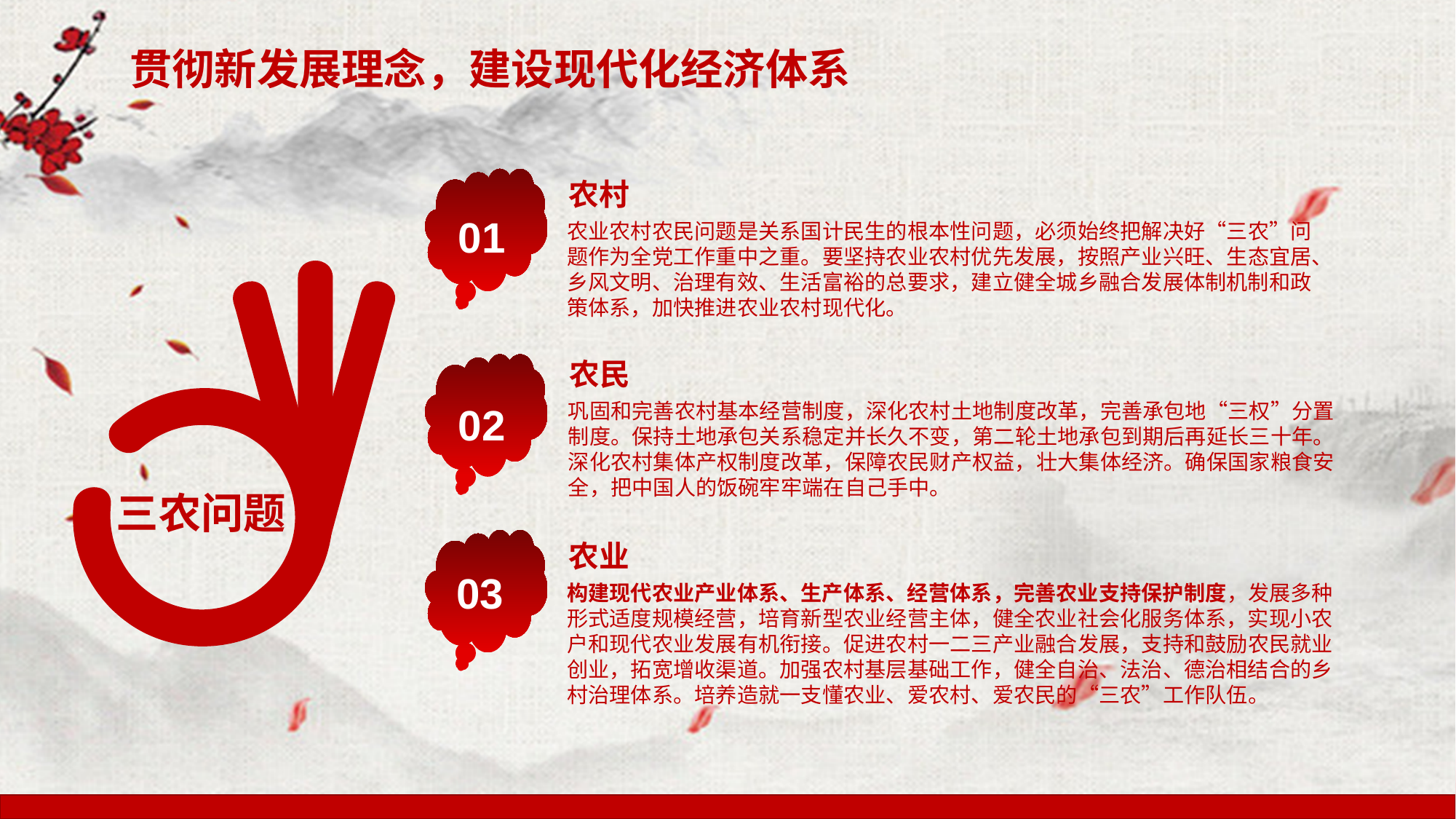

贯彻新发展理念，建设现代化经济体系

农村
01
农业农村农民问题是关系国计民生的根本性问题，必须始终把解决好“三农”问题作为全党工作重中之重。要坚持农业农村优先发展，按照产业兴旺、生态宜居、乡风文明、治理有效、生活富裕的总要求，建立健全城乡融合发展体制机制和政策体系，加快推进农业农村现代化。

农民

02
巩固和完善农村基本经营制度，深化农村土地制度改革，完善承包地“三权”分置制度。保持土地承包关系稳定并长久不变，第二轮土地承包到期后再延长三十年。深化农村集体产权制度改革，保障农民财产权益，壮大集体经济。确保国家粮食安全，把中国人的饭碗牢牢端在自己手中。
三农问题

农业
03
构建现代农业产业体系、生产体系、经营体系，完善农业支持保护制度，发展多种形式适度规模经营，培育新型农业经营主体，健全农业社会化服务体系，实现小农户和现代农业发展有机衔接。促进农村一二三产业融合发展，支持和鼓励农民就业创业，拓宽增收渠道。加强农村基层基础工作，健全自治、法治、德治相结合的乡村治理体系。培养造就一支懂农业、爱农村、爱农民的“三农”工作队伍。